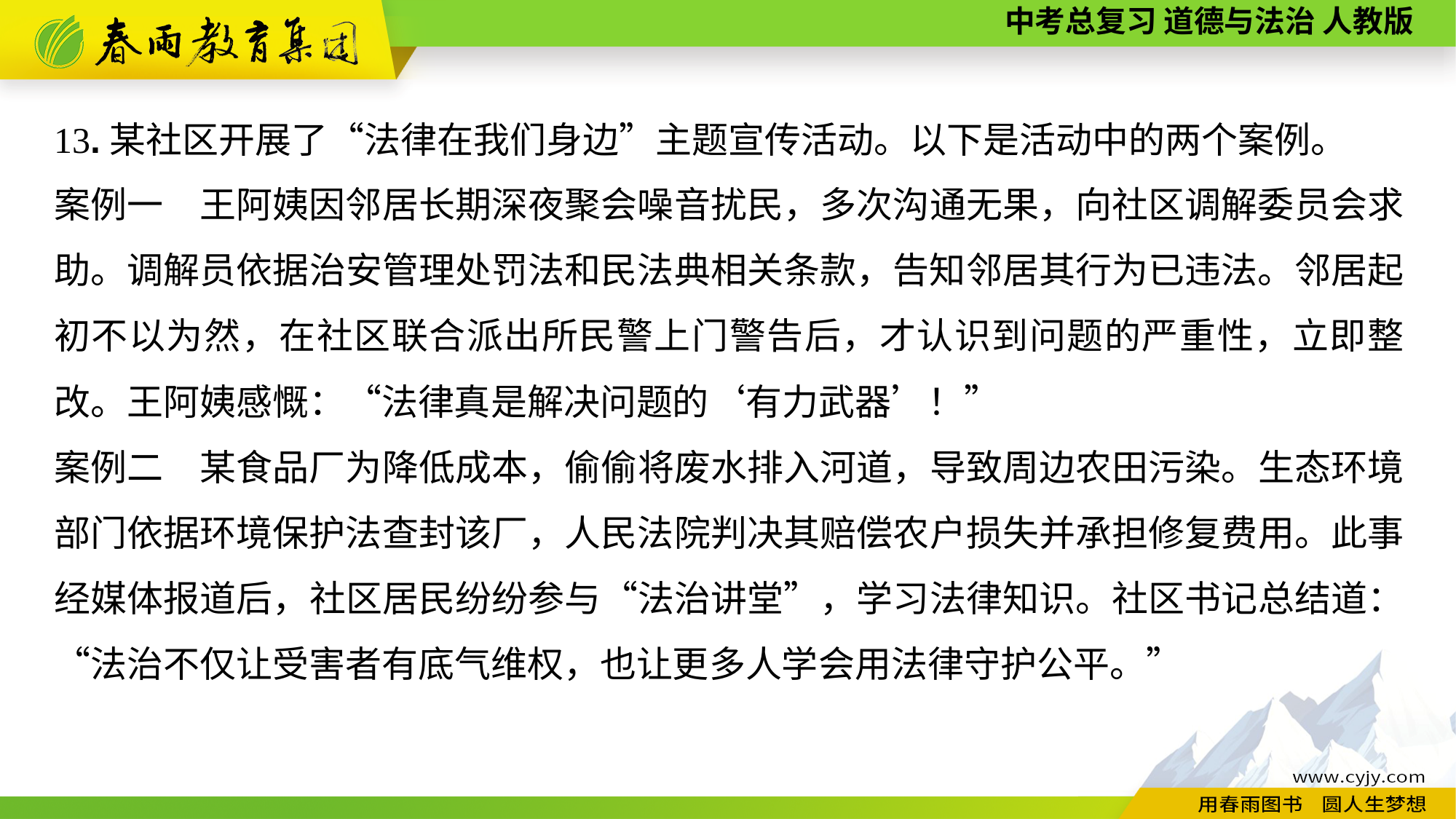

13.某社区开展了“法律在我们身边”主题宣传活动。以下是活动中的两个案例。
案例一　王阿姨因邻居长期深夜聚会噪音扰民，多次沟通无果，向社区调解委员会求助。调解员依据治安管理处罚法和民法典相关条款，告知邻居其行为已违法。邻居起初不以为然，在社区联合派出所民警上门警告后，才认识到问题的严重性，立即整改。王阿姨感慨：“法律真是解决问题的‘有力武器’！”
案例二　某食品厂为降低成本，偷偷将废水排入河道，导致周边农田污染。生态环境部门依据环境保护法查封该厂，人民法院判决其赔偿农户损失并承担修复费用。此事经媒体报道后，社区居民纷纷参与“法治讲堂”，学习法律知识。社区书记总结道：“法治不仅让受害者有底气维权，也让更多人学会用法律守护公平。”